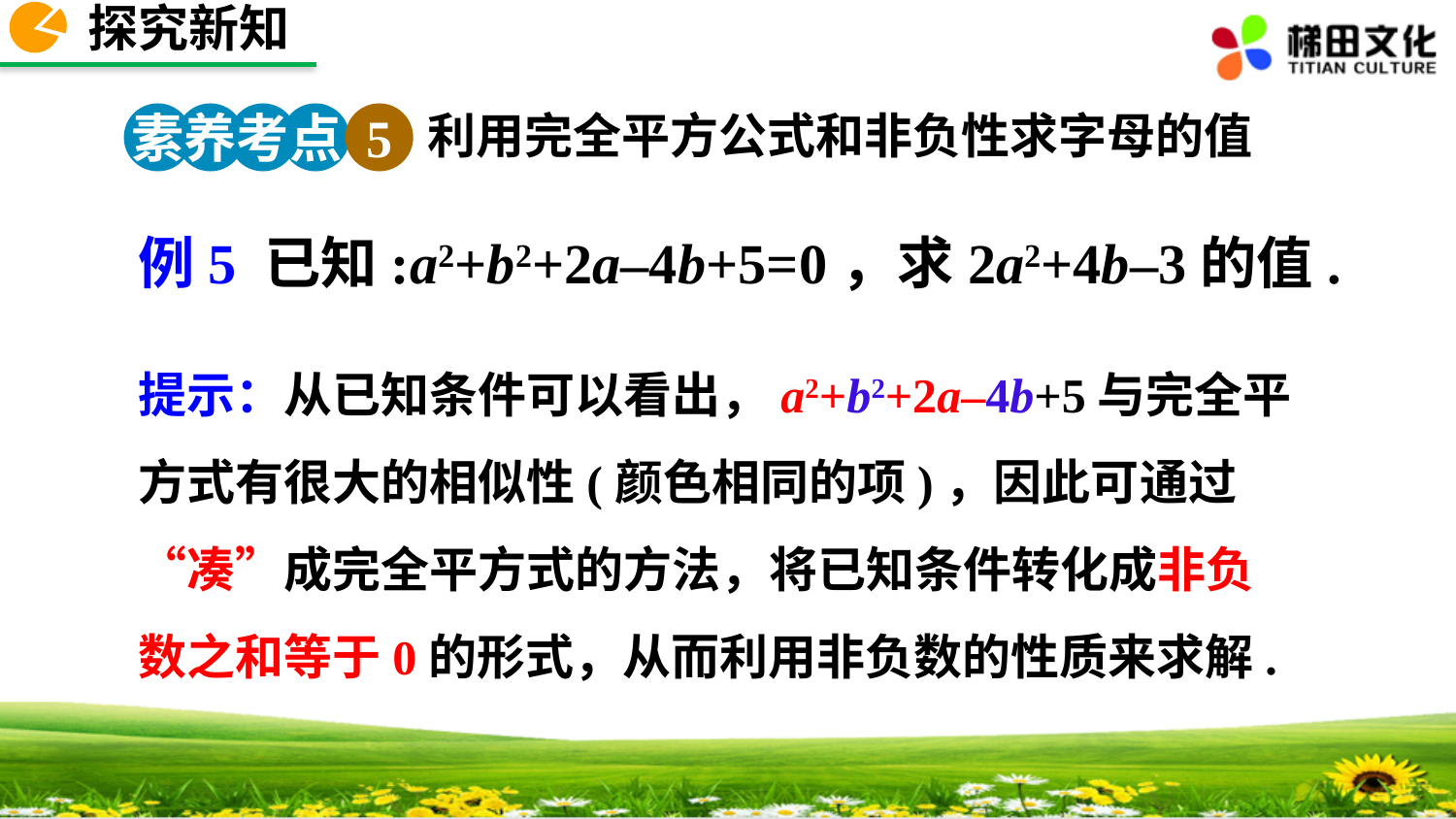

探究新知

素养考点 5

利用完全平方公式和非负性求字母的值
例5 已知:a2+b2+2a–4b+5=0，求2a2+4b–3的值.
提示：从已知条件可以看出，a2+b2+2a–4b+5与完全平方式有很大的相似性(颜色相同的项)，因此可通过“凑”成完全平方式的方法，将已知条件转化成非负数之和等于0的形式，从而利用非负数的性质来求解.